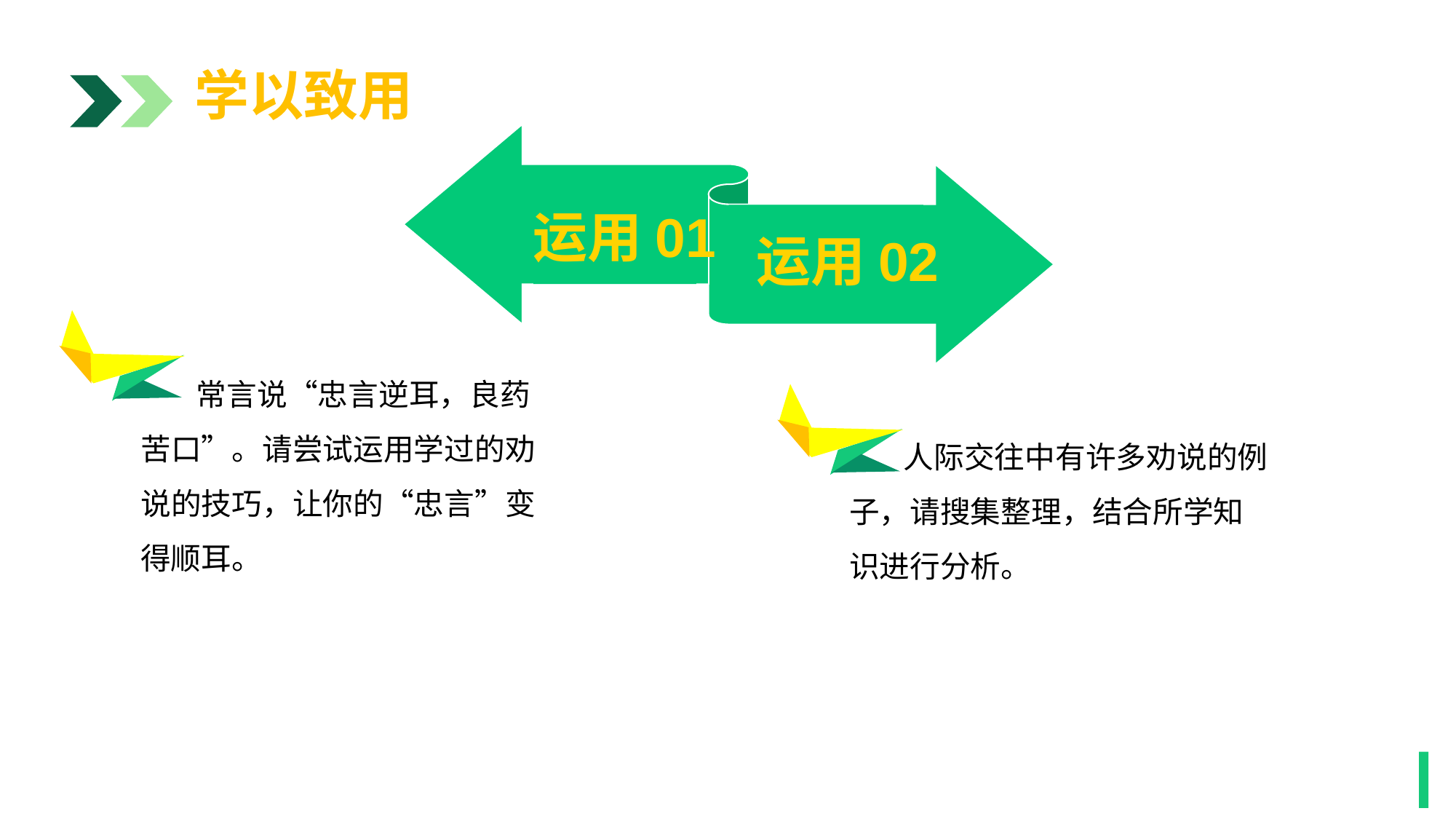

学以致用

运用01
运用02
1

       常言说“忠言逆耳，良药苦口”。请尝试运用学过的劝说的技巧，让你的“忠言”变得顺耳。

       人际交往中有许多劝说的例子，请搜集整理，结合所学知识进行分析。
1
11